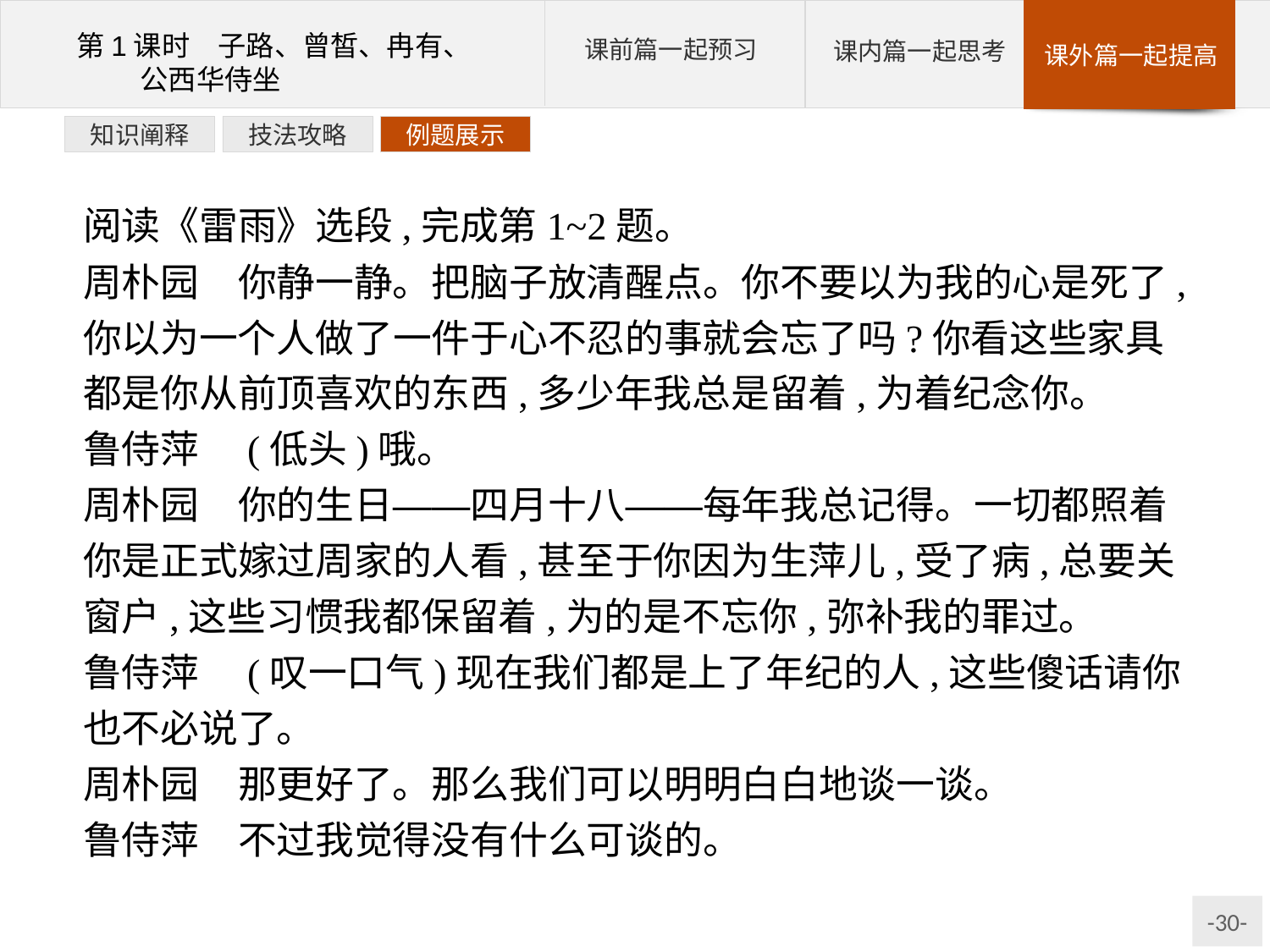

例题展示
技法攻略
知识阐释
阅读《雷雨》选段,完成第1~2题。
周朴园　你静一静。把脑子放清醒点。你不要以为我的心是死了,你以为一个人做了一件于心不忍的事就会忘了吗?你看这些家具都是你从前顶喜欢的东西,多少年我总是留着,为着纪念你。
鲁侍萍　(低头)哦。
周朴园　你的生日——四月十八——每年我总记得。一切都照着你是正式嫁过周家的人看,甚至于你因为生萍儿,受了病,总要关窗户,这些习惯我都保留着,为的是不忘你,弥补我的罪过。
鲁侍萍　(叹一口气)现在我们都是上了年纪的人,这些傻话请你也不必说了。
周朴园　那更好了。那么我们可以明明白白地谈一谈。
鲁侍萍　不过我觉得没有什么可谈的。